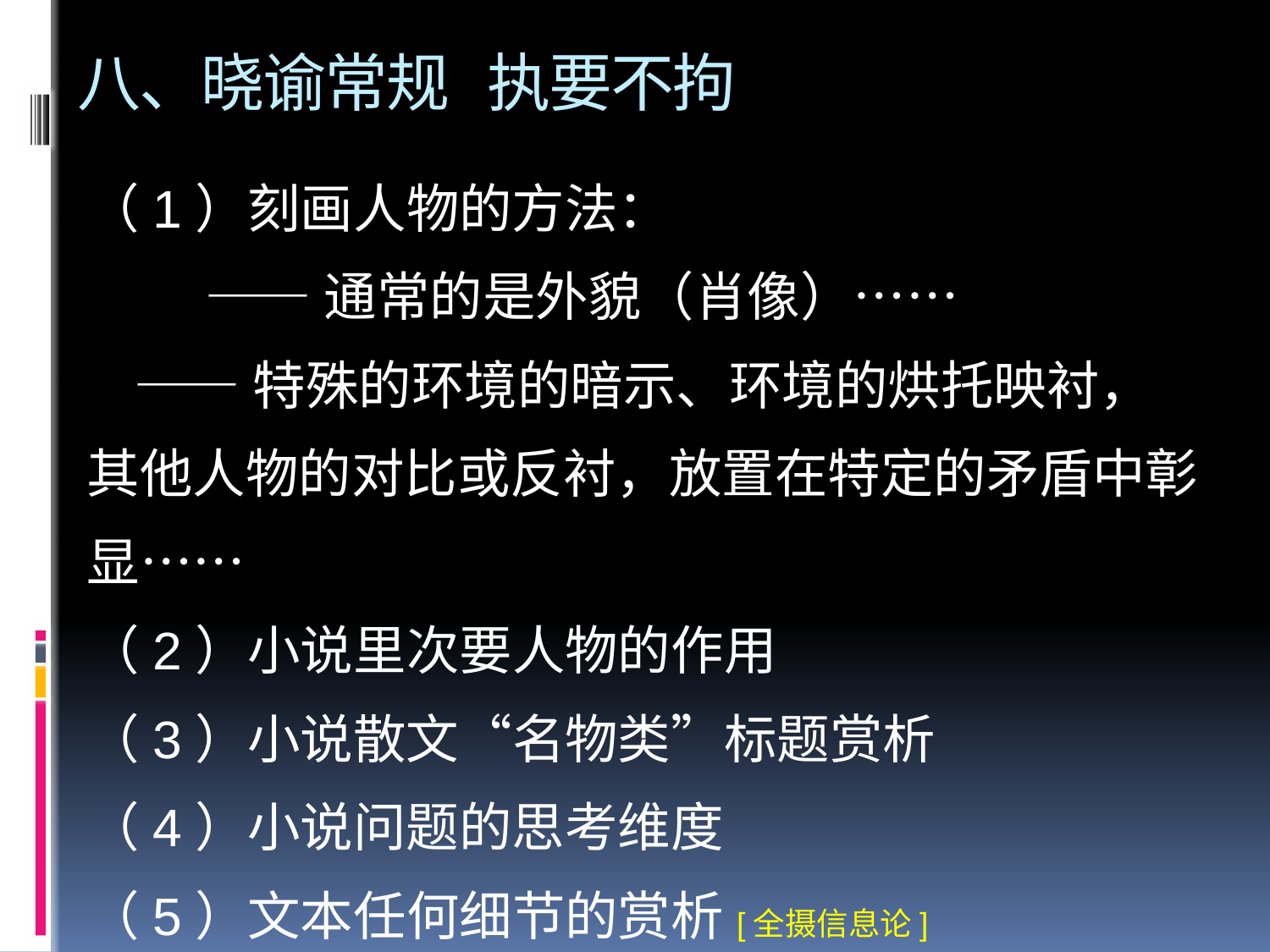

# 八、晓谕常规   执要不拘
（1）刻画人物的方法：
          ——通常的是外貌（肖像）……
    ——特殊的环境的暗示、环境的烘托映衬，
其他人物的对比或反衬，放置在特定的矛盾中彰
显……
（2）小说里次要人物的作用
（3）小说散文“名物类”标题赏析
（4）小说问题的思考维度
（5）文本任何细节的赏析[全摄信息论]